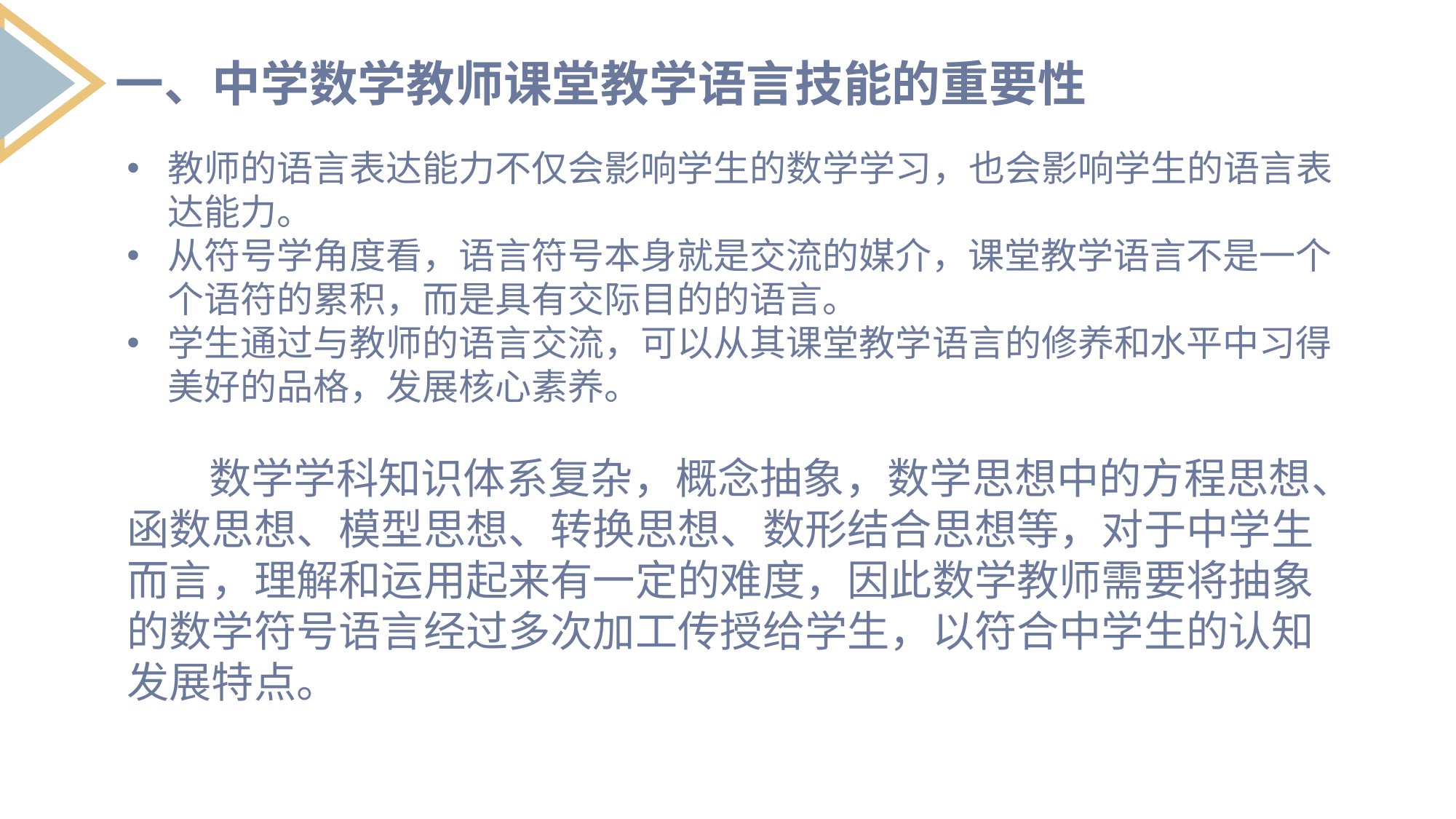

一、中学数学教师课堂教学语言技能的重要性
教师的语言表达能力不仅会影响学生的数学学习，也会影响学生的语言表达能力。
从符号学角度看，语言符号本身就是交流的媒介，课堂教学语言不是一个个语符的累积，而是具有交际目的的语言。
学生通过与教师的语言交流，可以从其课堂教学语言的修养和水平中习得美好的品格，发展核心素养。

         数学学科知识体系复杂，概念抽象，数学思想中的方程思想、函数思想、模型思想、转换思想、数形结合思想等，对于中学生而言，理解和运用起来有一定的难度，因此数学教师需要将抽象的数学符号语言经过多次加工传授给学生，以符合中学生的认知发展特点。